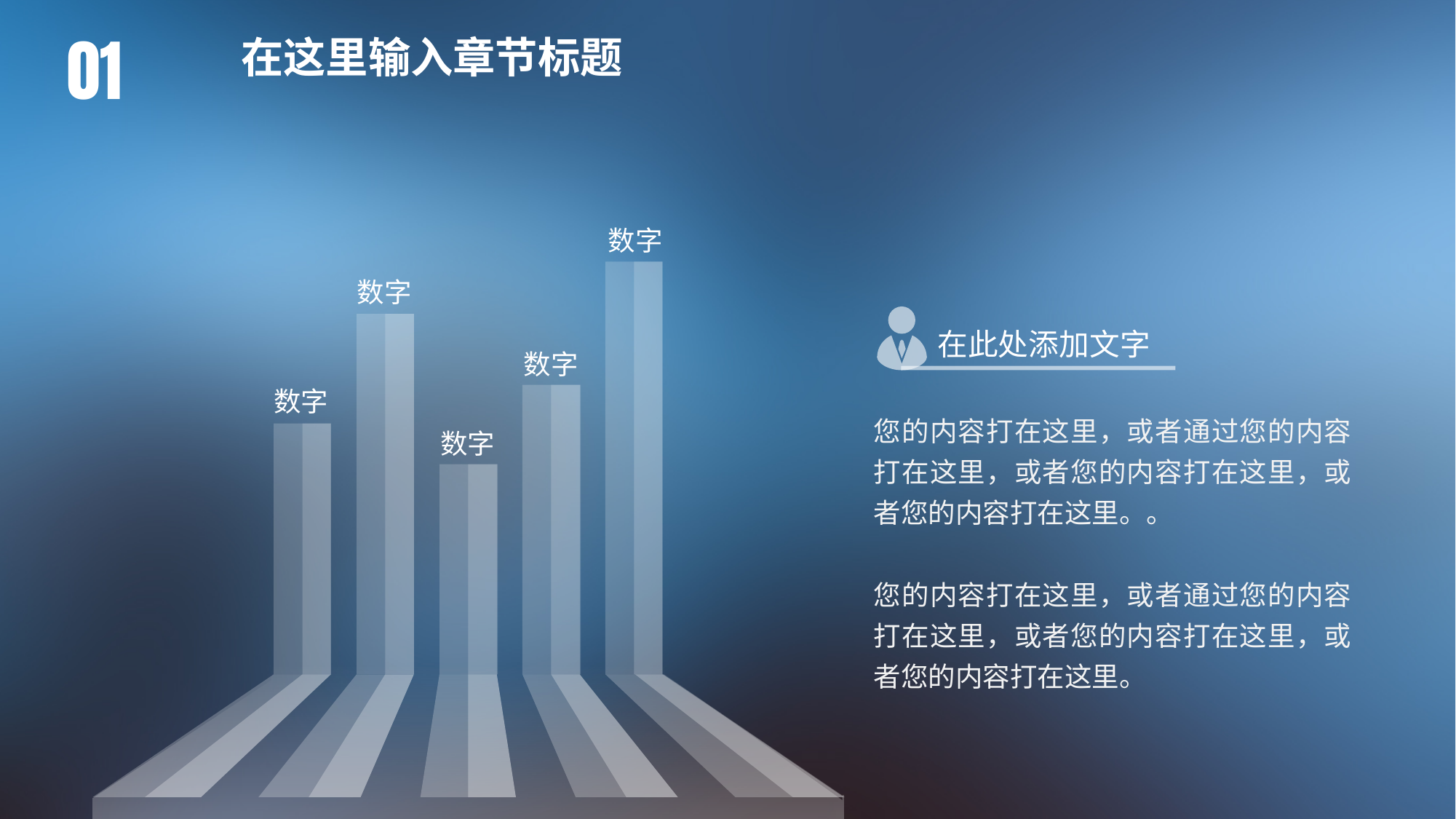

在这里输入章节标题
01

数字

数字

在此处添加文字
数字
数字

您的内容打在这里，或者通过您的内容打在这里，或者您的内容打在这里，或者您的内容打在这里。。

您的内容打在这里，或者通过您的内容打在这里，或者您的内容打在这里，或者您的内容打在这里。
数字